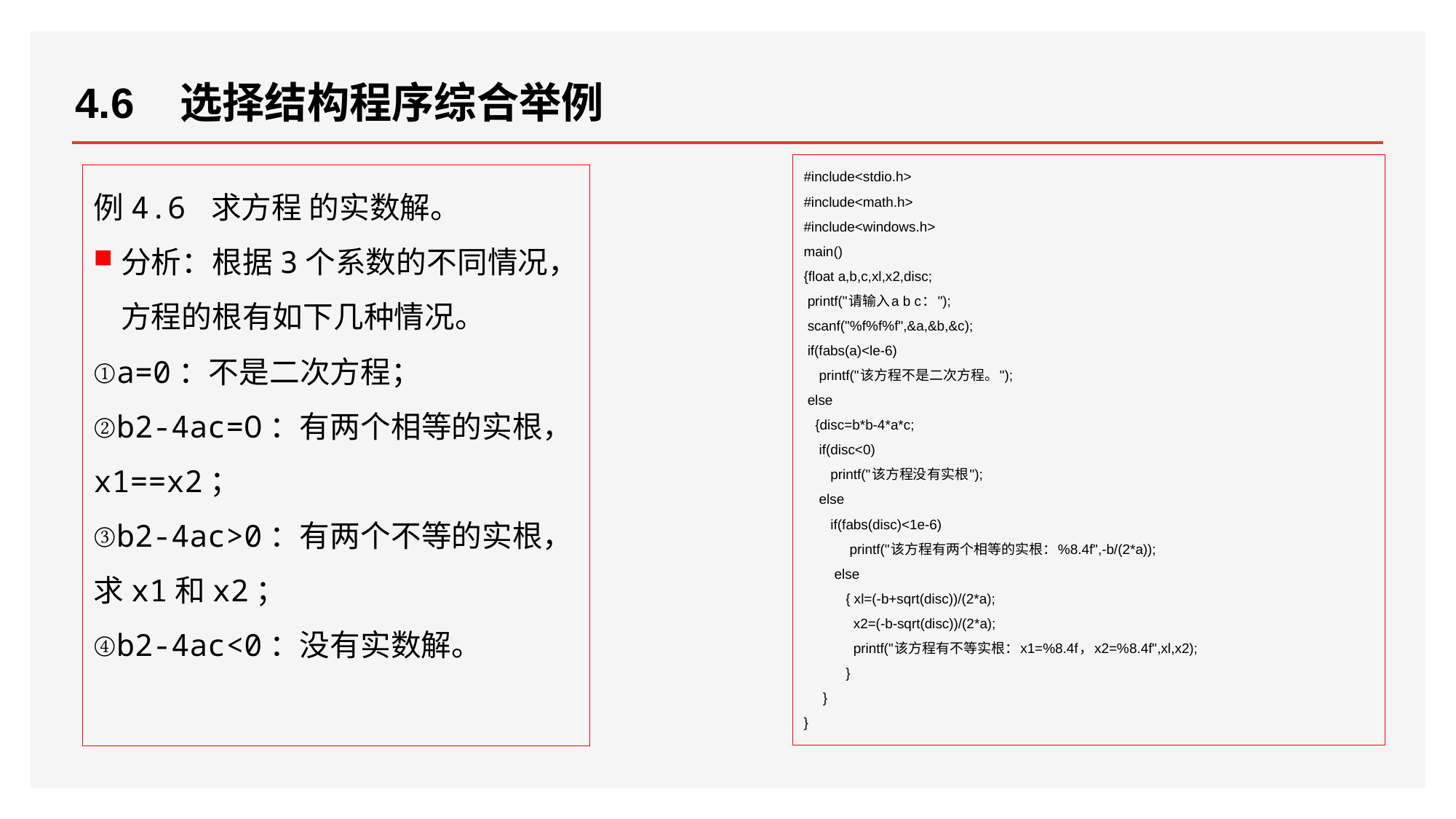

# 4.6   选择结构程序综合举例
#include<stdio.h>
#include<math.h>
#include<windows.h>
main()
{float a,b,c,xl,x2,disc;
 printf("请输入a b c：");
 scanf("%f%f%f",&a,&b,&c);
 if(fabs(a)<le-6)
    printf("该方程不是二次方程。");
 else
   {disc=b*b-4*a*c;
    if(disc<0)
       printf("该方程没有实根");
    else
       if(fabs(disc)<1e-6)
            printf("该方程有两个相等的实根：%8.4f",-b/(2*a));
        else
           { xl=(-b+sqrt(disc))/(2*a);
             x2=(-b-sqrt(disc))/(2*a);
             printf("该方程有不等实根：x1=%8.4f，x2=%8.4f",xl,x2);
           }
     }
}

例4.6 求方程 的实数解。
分析：根据3个系数的不同情况，方程的根有如下几种情况。
①a=0：不是二次方程；
②b2-4ac=O：有两个相等的实根，x1==x2；
③b2-4ac>0：有两个不等的实根，求x1和x2；
④b2-4ac<0：没有实数解。